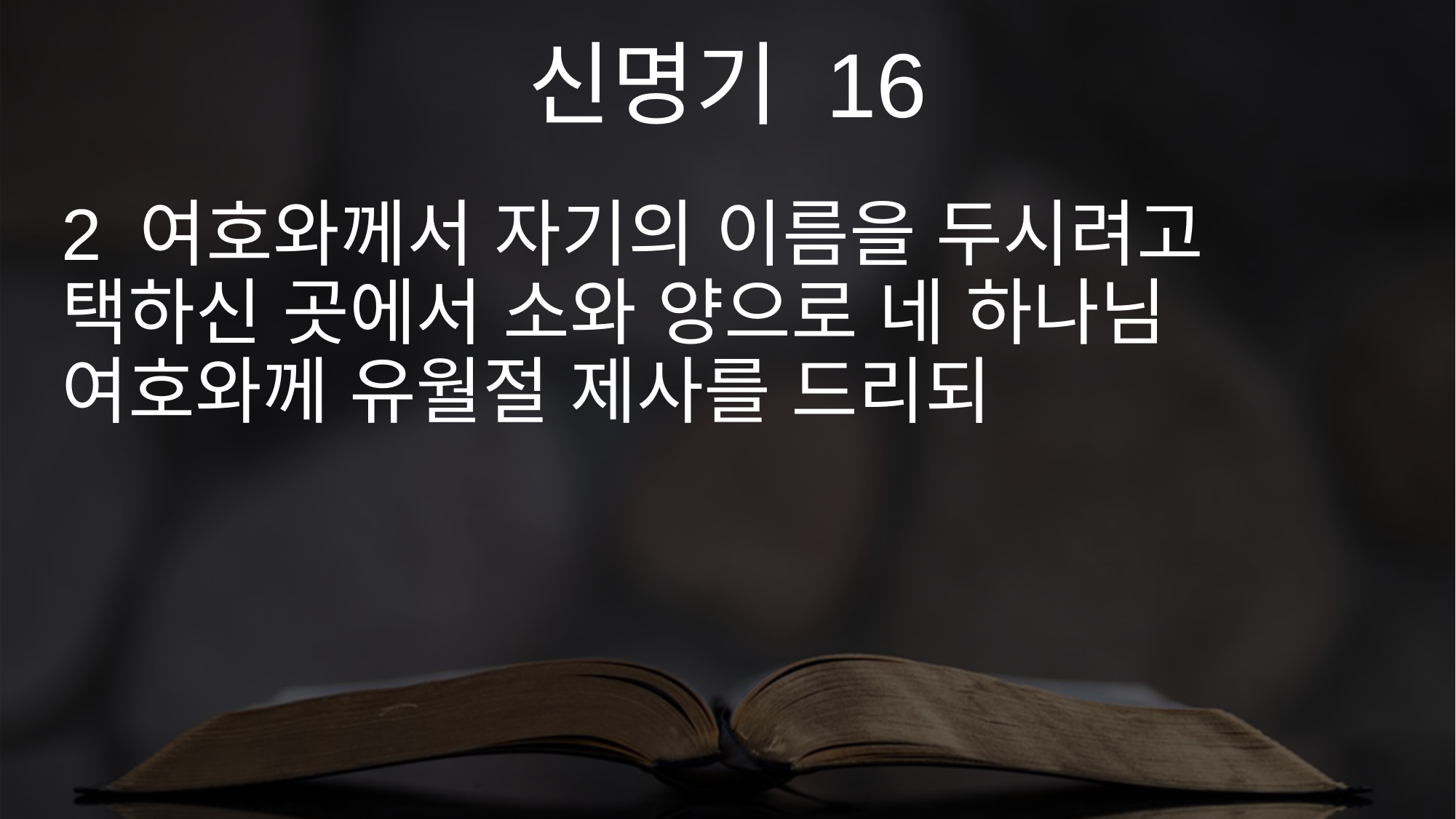

신명기 16
2 여호와께서 자기의 이름을 두시려고 택하신 곳에서 소와 양으로 네 하나님 여호와께 유월절 제사를 드리되